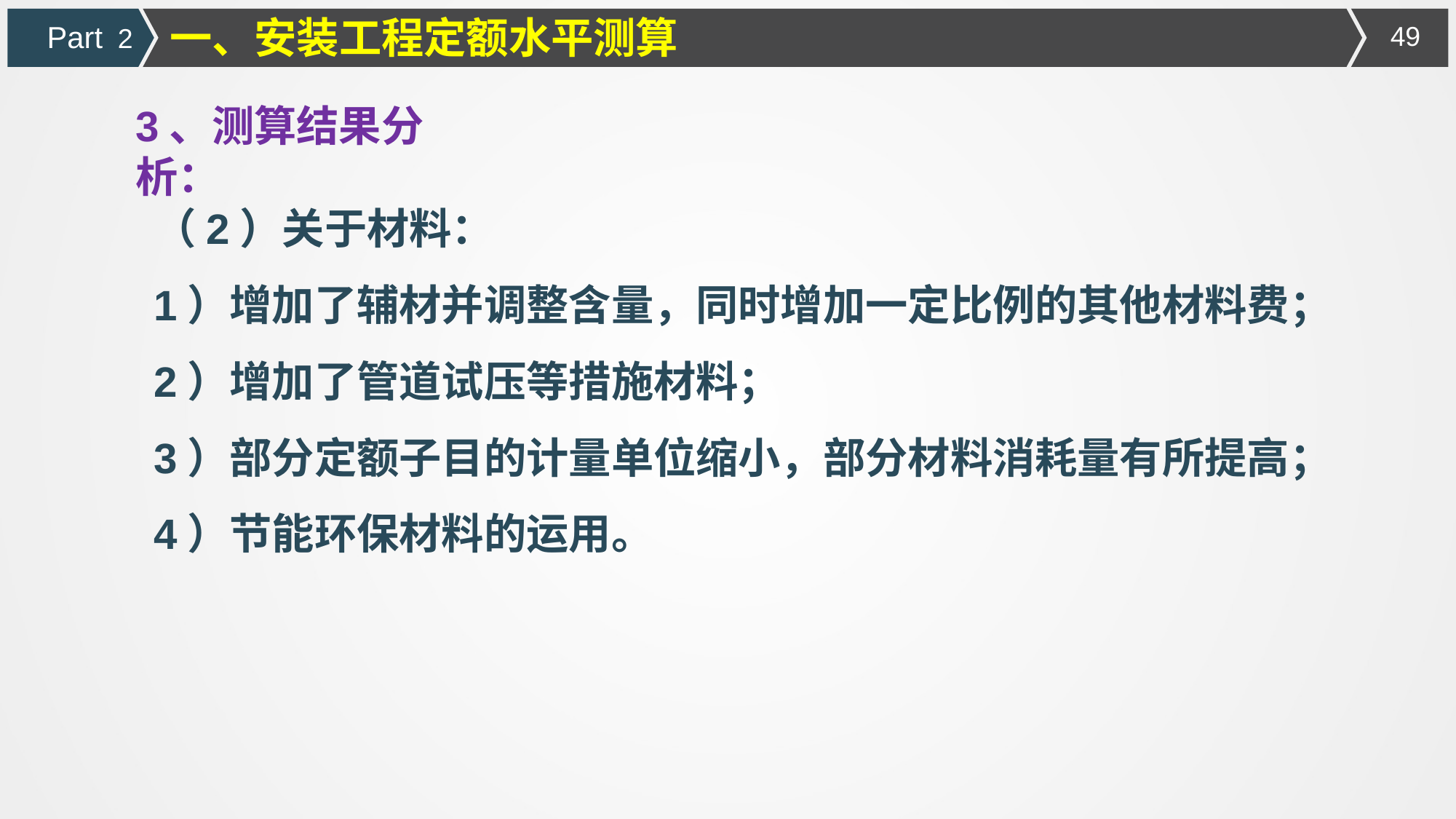

一、安装工程定额水平测算
Part  2
3、测算结果分析：
（2）关于材料：
1）增加了辅材并调整含量，同时增加一定比例的其他材料费；
2）增加了管道试压等措施材料；
3）部分定额子目的计量单位缩小，部分材料消耗量有所提高；
4）节能环保材料的运用。